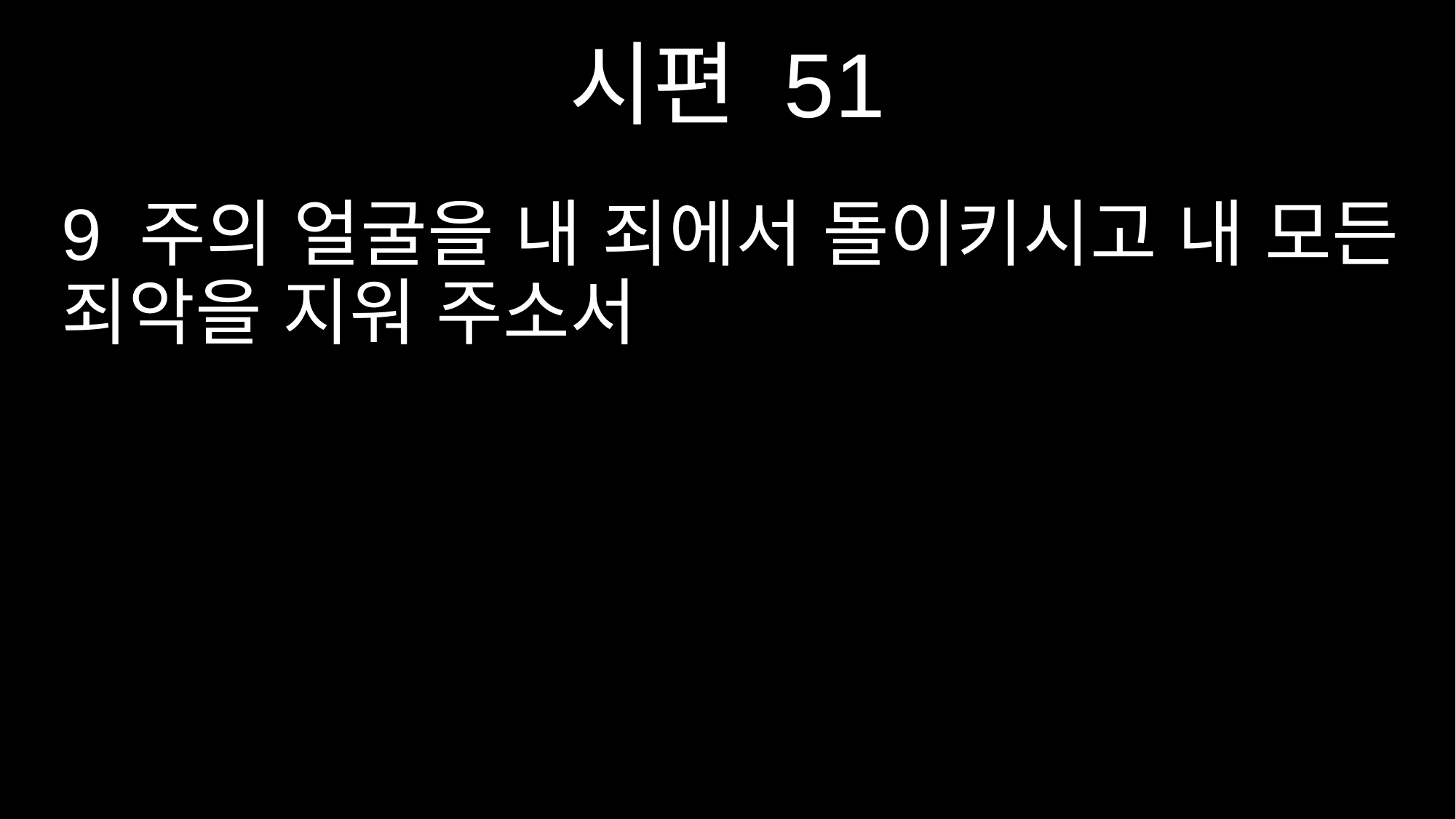

시편 51
9 주의 얼굴을 내 죄에서 돌이키시고 내 모든 죄악을 지워 주소서